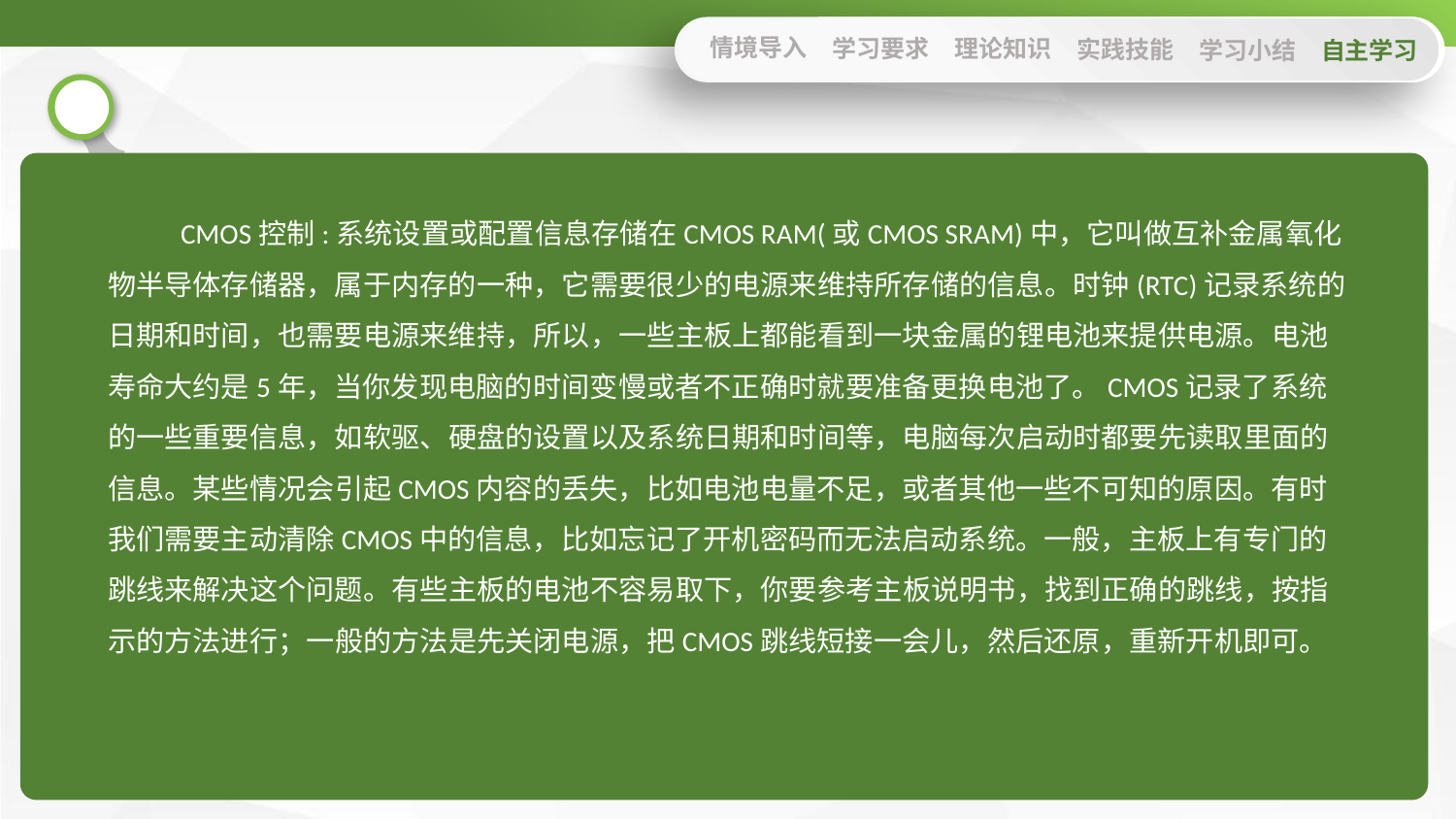

情境导入
学习要求
理论知识
实践技能
学习小结
自主学习
CMOS控制:系统设置或配置信息存储在CMOS RAM(或CMOS SRAM)中，它叫做互补金属氧化物半导体存储器，属于内存的一种，它需要很少的电源来维持所存储的信息。时钟(RTC)记录系统的日期和时间，也需要电源来维持，所以，一些主板上都能看到一块金属的锂电池来提供电源。电池寿命大约是5年，当你发现电脑的时间变慢或者不正确时就要准备更换电池了。CMOS记录了系统的一些重要信息，如软驱、硬盘的设置以及系统日期和时间等，电脑每次启动时都要先读取里面的信息。某些情况会引起CMOS内容的丢失，比如电池电量不足，或者其他一些不可知的原因。有时我们需要主动清除CMOS中的信息，比如忘记了开机密码而无法启动系统。一般，主板上有专门的跳线来解决这个问题。有些主板的电池不容易取下，你要参考主板说明书，找到正确的跳线，按指示的方法进行；一般的方法是先关闭电源，把CMOS跳线短接一会儿，然后还原，重新开机即可。